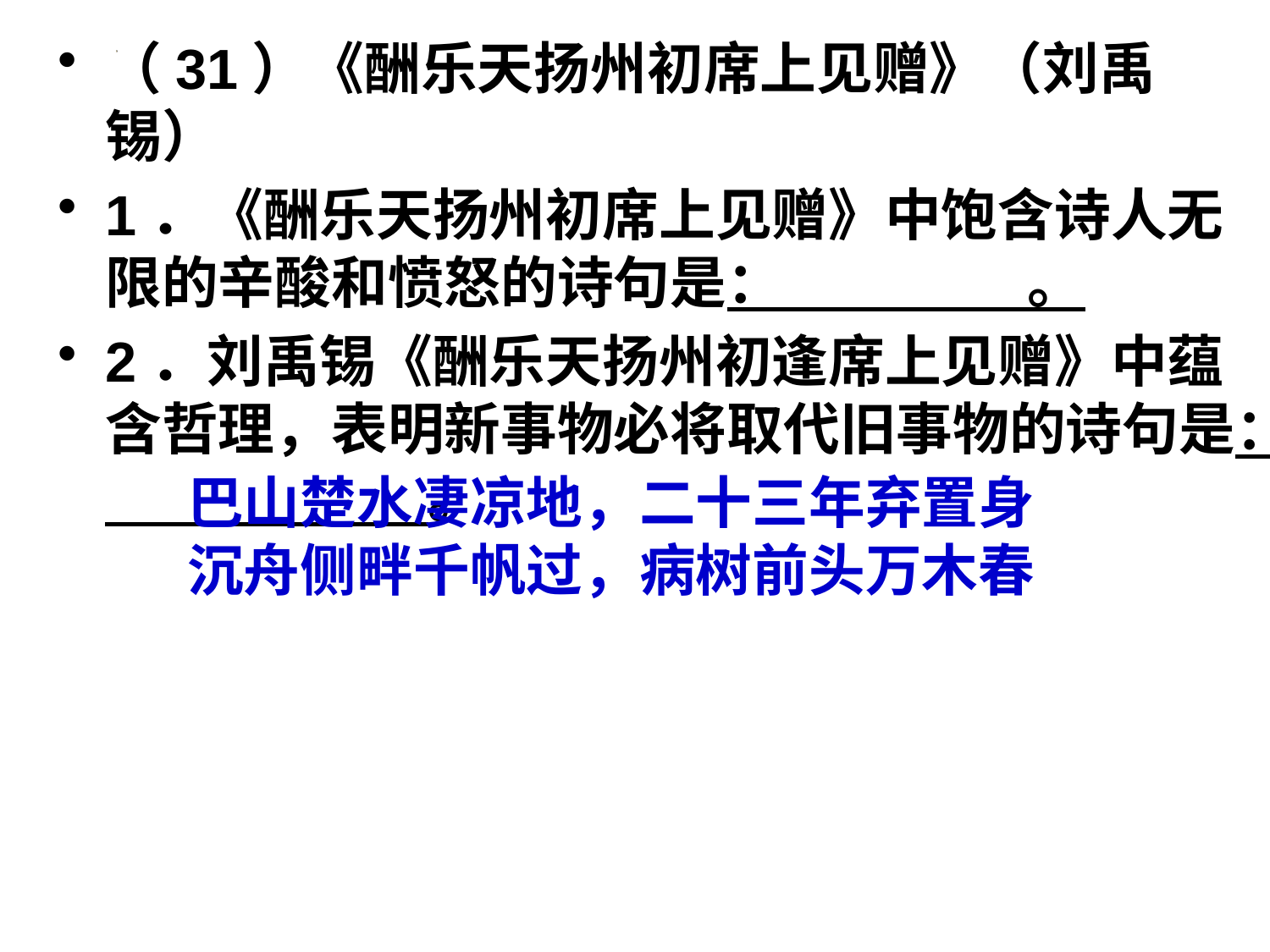

（31）《酬乐天扬州初席上见赠》（刘禹锡）
1．《酬乐天扬州初席上见赠》中饱含诗人无限的辛酸和愤怒的诗句是：                   。
2．刘禹锡《酬乐天扬州初逢席上见赠》中蕴含哲理，表明新事物必将取代旧事物的诗句是：                         。
#
巴山楚水凄凉地，二十三年弃置身
沉舟侧畔千帆过，病树前头万木春